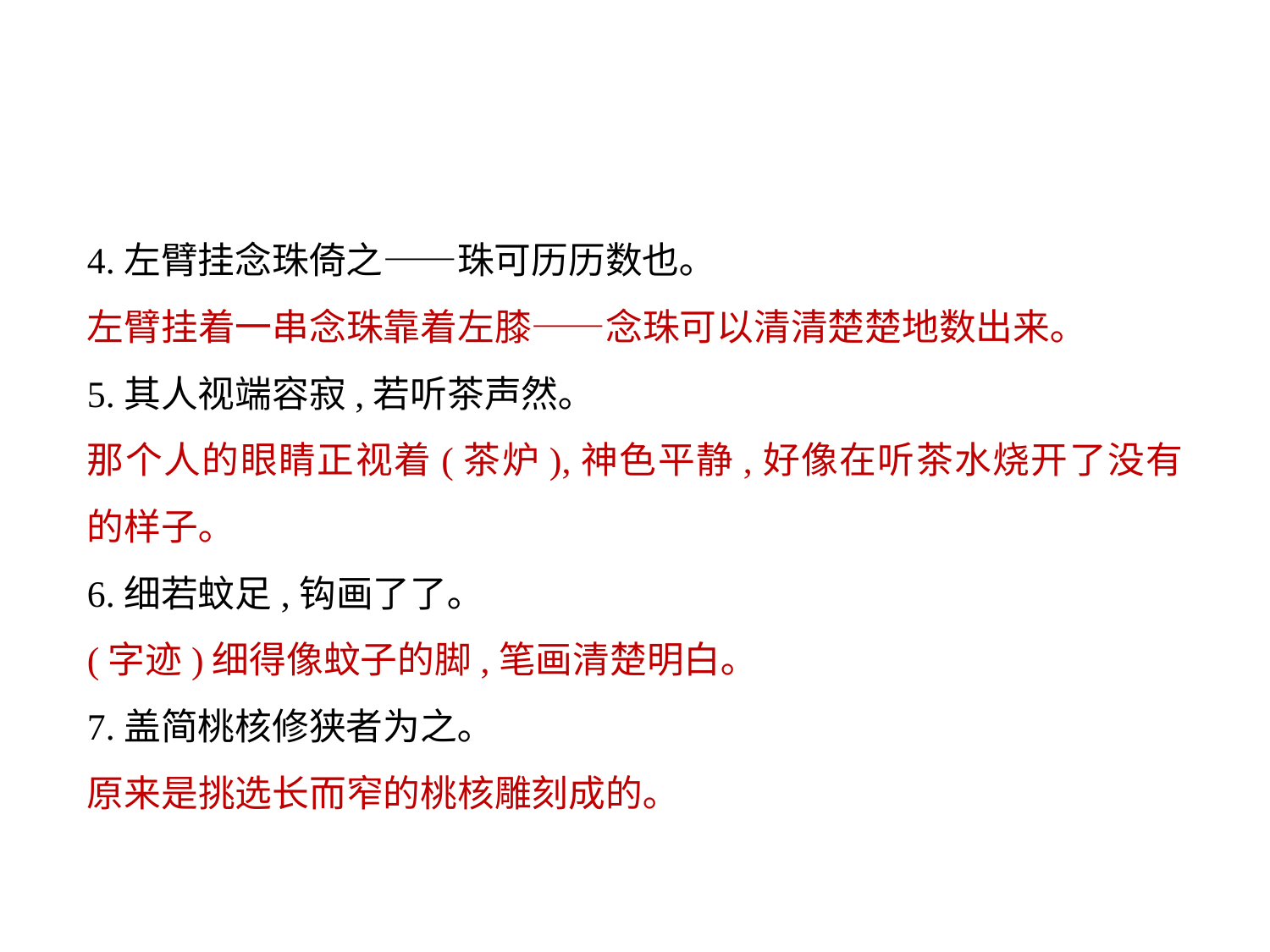

4.左臂挂念珠倚之——珠可历历数也｡
左臂挂着一串念珠靠着左膝——念珠可以清清楚楚地数出来｡
5.其人视端容寂,若听茶声然｡
那个人的眼睛正视着(茶炉),神色平静,好像在听茶水烧开了没有的样子｡
6.细若蚊足,钩画了了｡
(字迹)细得像蚊子的脚,笔画清楚明白｡
7.盖简桃核修狭者为之｡
原来是挑选长而窄的桃核雕刻成的｡